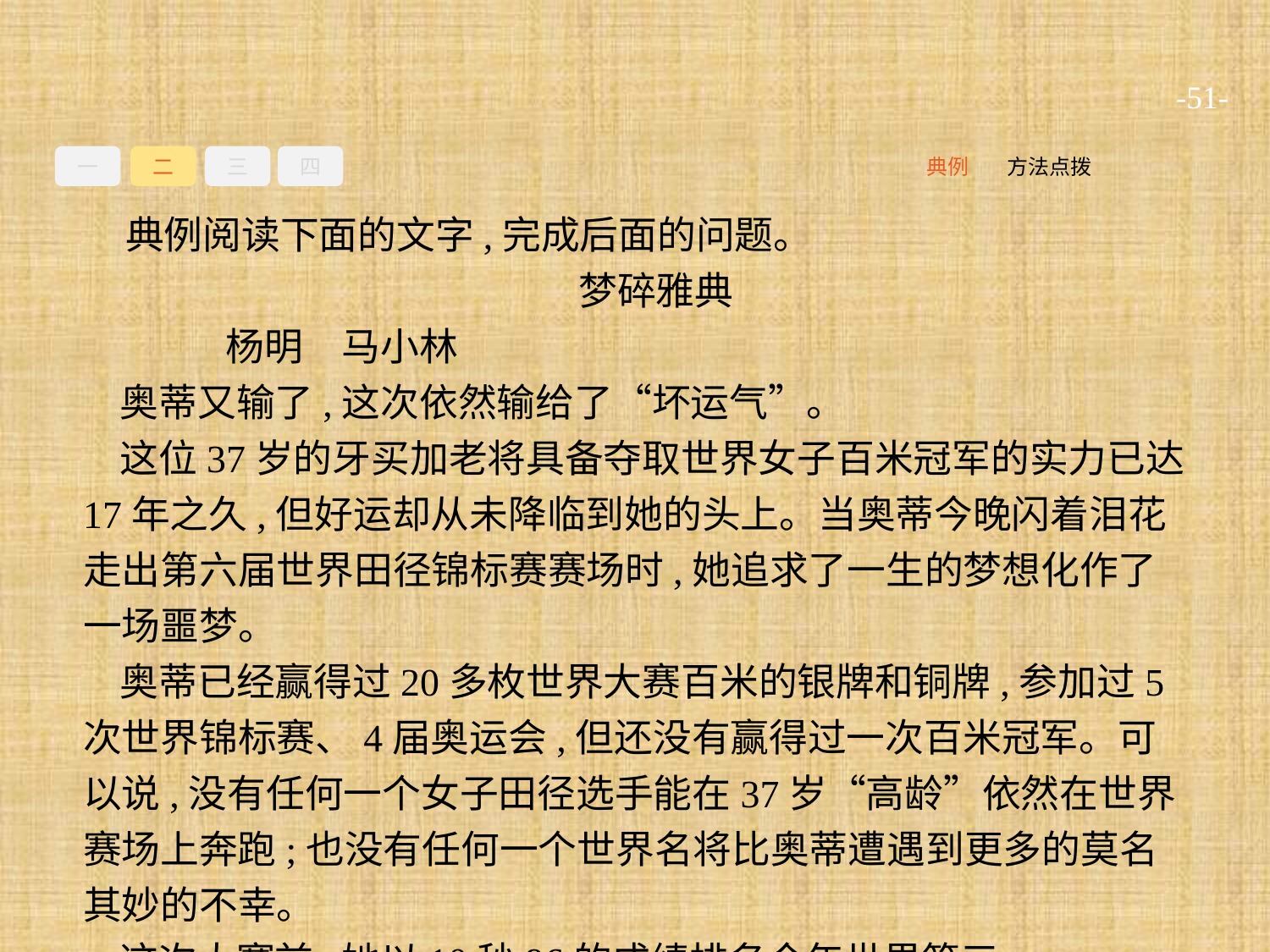

-51-
一
二
三
四
方法点拨
典例
典例阅读下面的文字,完成后面的问题。
梦碎雅典
	杨明　马小林
奥蒂又输了,这次依然输给了“坏运气”。
这位37岁的牙买加老将具备夺取世界女子百米冠军的实力已达17年之久,但好运却从未降临到她的头上。当奥蒂今晚闪着泪花走出第六届世界田径锦标赛赛场时,她追求了一生的梦想化作了一场噩梦。
奥蒂已经赢得过20多枚世界大赛百米的银牌和铜牌,参加过5次世界锦标赛、4届奥运会,但还没有赢得过一次百米冠军。可以说,没有任何一个女子田径选手能在37岁“高龄”依然在世界赛场上奔跑;也没有任何一个世界名将比奥蒂遭遇到更多的莫名其妙的不幸。
这次大赛前,她以10秒96的成绩排名今年世界第三。